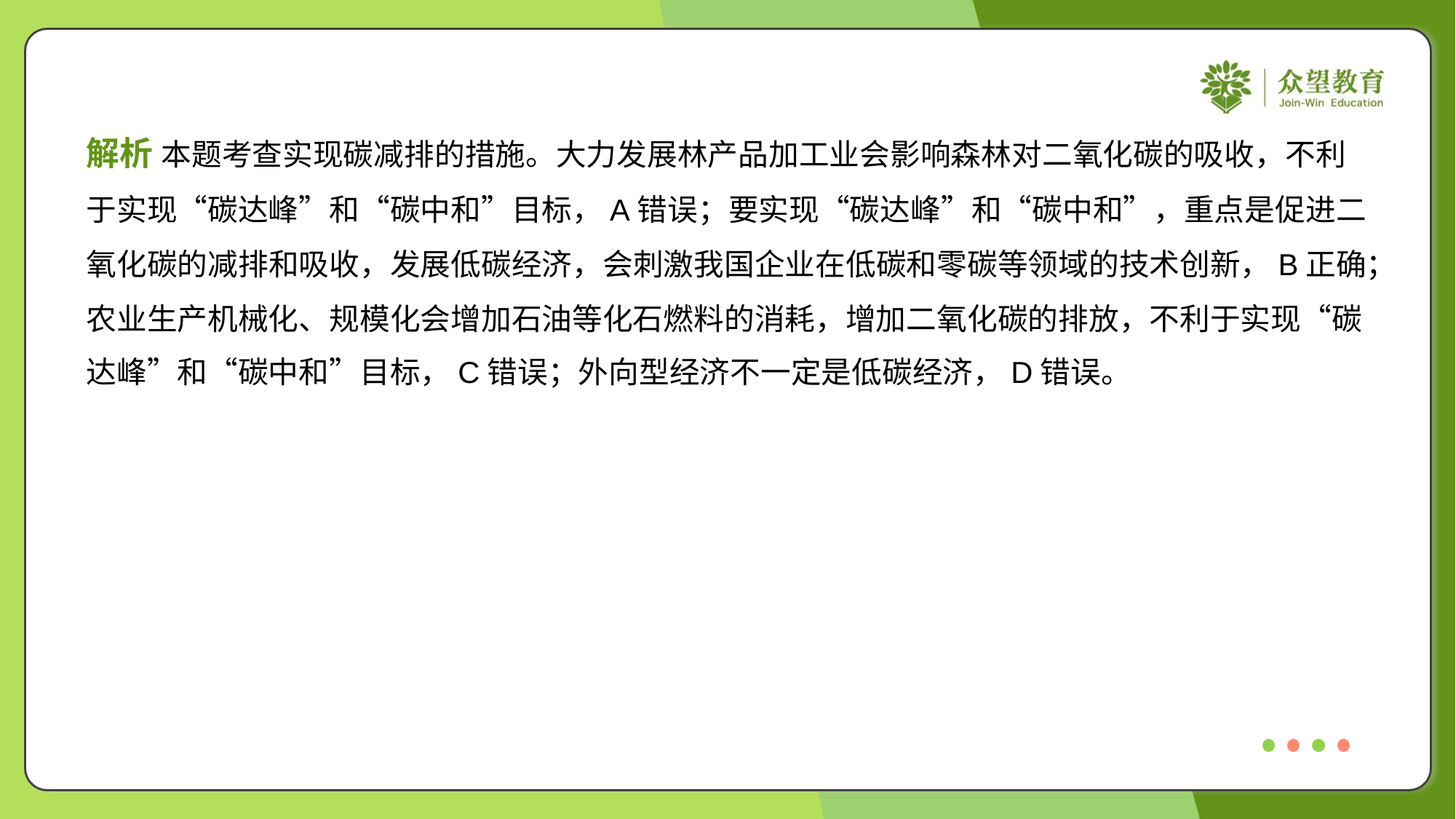

解析 本题考查实现碳减排的措施。大力发展林产品加工业会影响森林对二氧化碳的吸收，不利
于实现“碳达峰”和“碳中和”目标，A错误；要实现“碳达峰”和“碳中和”，重点是促进二
氧化碳的减排和吸收，发展低碳经济，会刺激我国企业在低碳和零碳等领域的技术创新，B正确；
农业生产机械化、规模化会增加石油等化石燃料的消耗，增加二氧化碳的排放，不利于实现“碳
达峰”和“碳中和”目标，C错误；外向型经济不一定是低碳经济，D错误。